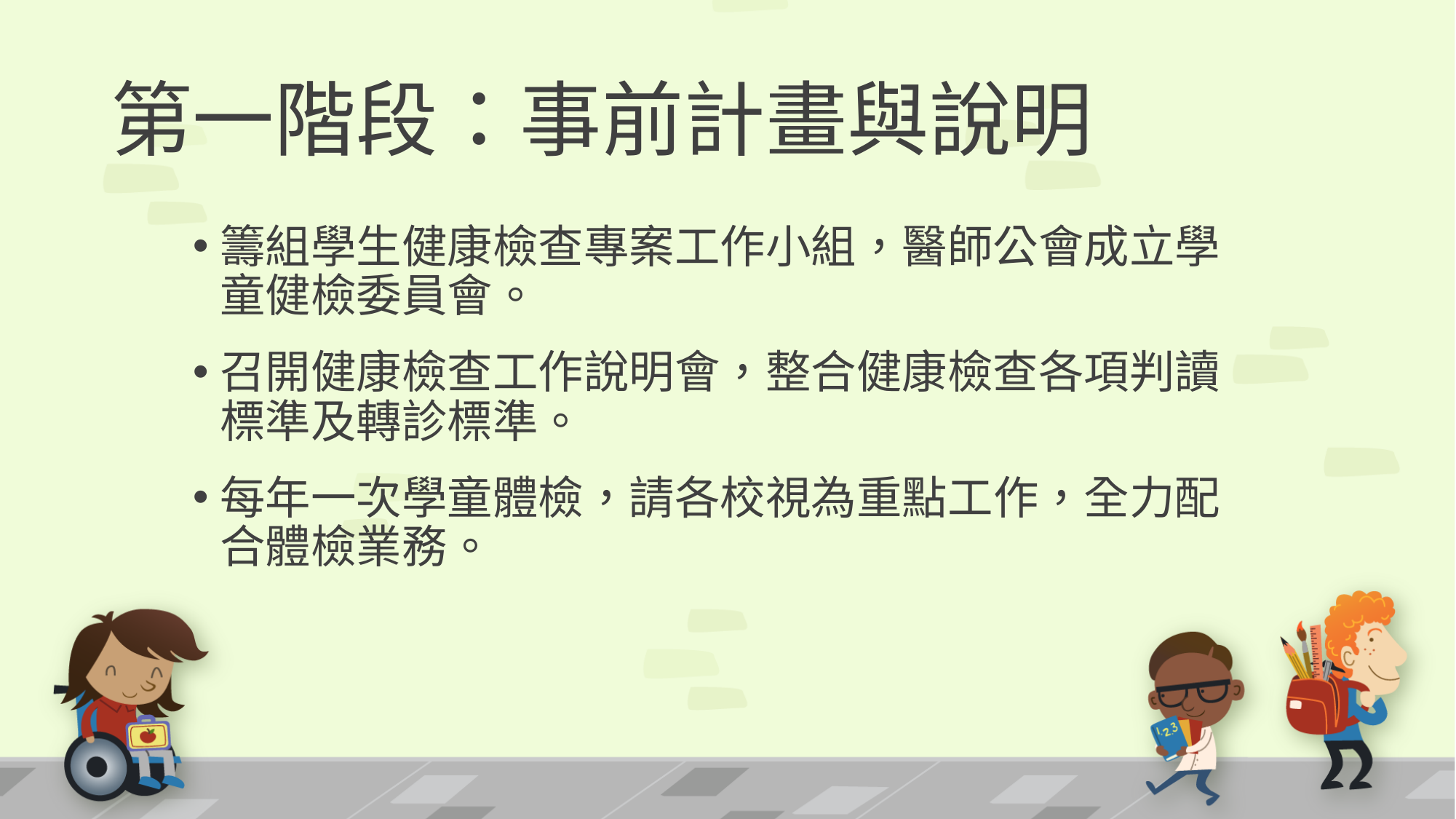

# 第一階段：事前計畫與說明
籌組學生健康檢查專案工作小組，醫師公會成立學童健檢委員會。
召開健康檢查工作說明會，整合健康檢查各項判讀標準及轉診標準。
每年一次學童體檢，請各校視為重點工作，全力配合體檢業務。